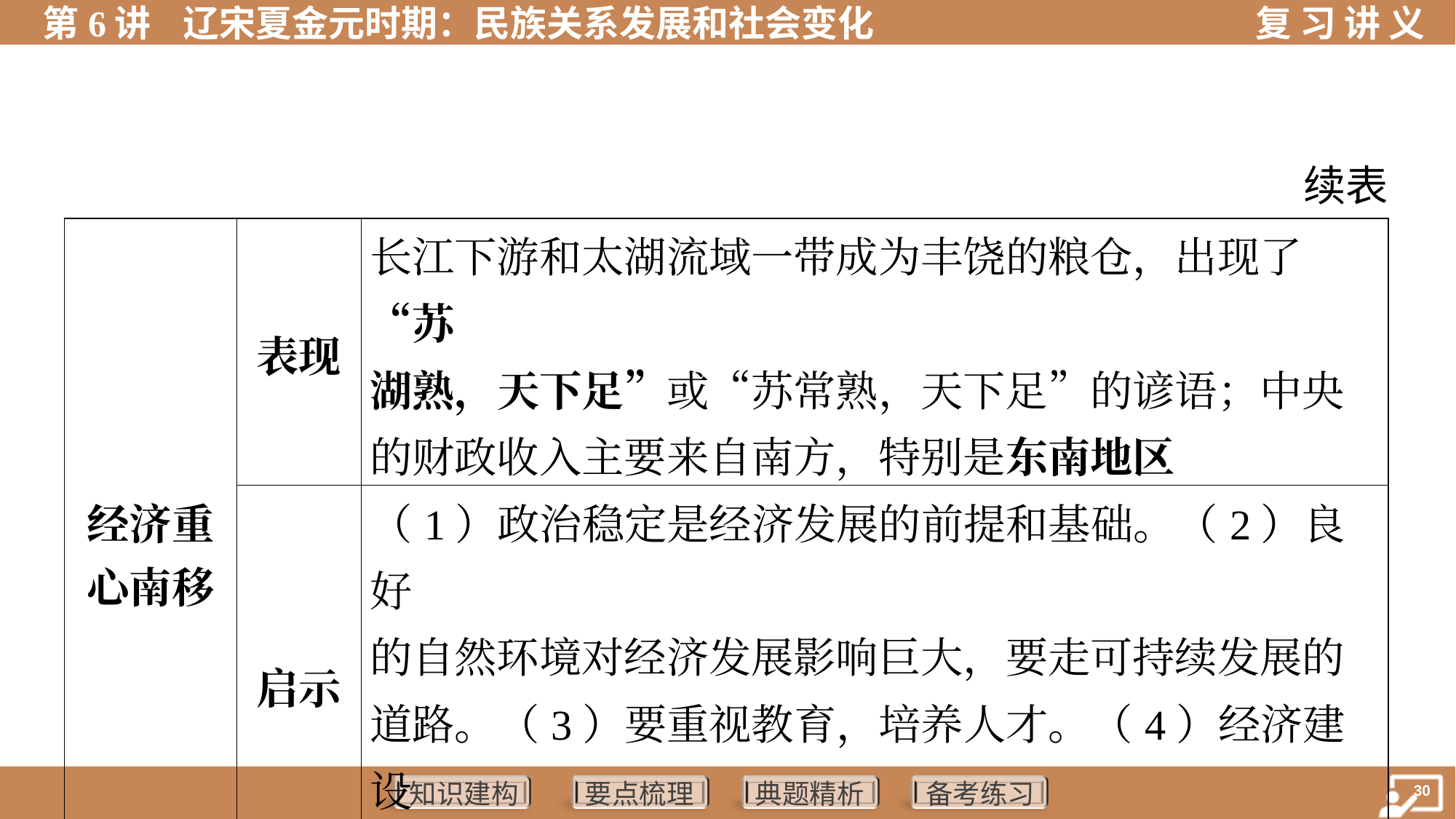

续表
| 经济重 心南移 | 表现 | 长江下游和太湖流域一带成为丰饶的粮仓，出现了“苏 湖熟，天下足”或“苏常熟，天下足”的谚语；中央的财政收入主要来自南方，特别是东南地区 |
| --- | --- | --- |
|  | 启示 | （1）政治稳定是经济发展的前提和基础。（2）良好 的自然环境对经济发展影响巨大，要走可持续发展的 道路。（3）要重视教育，培养人才。（4）经济建设 离不开各族人民的辛勤劳动和团结奋斗 |